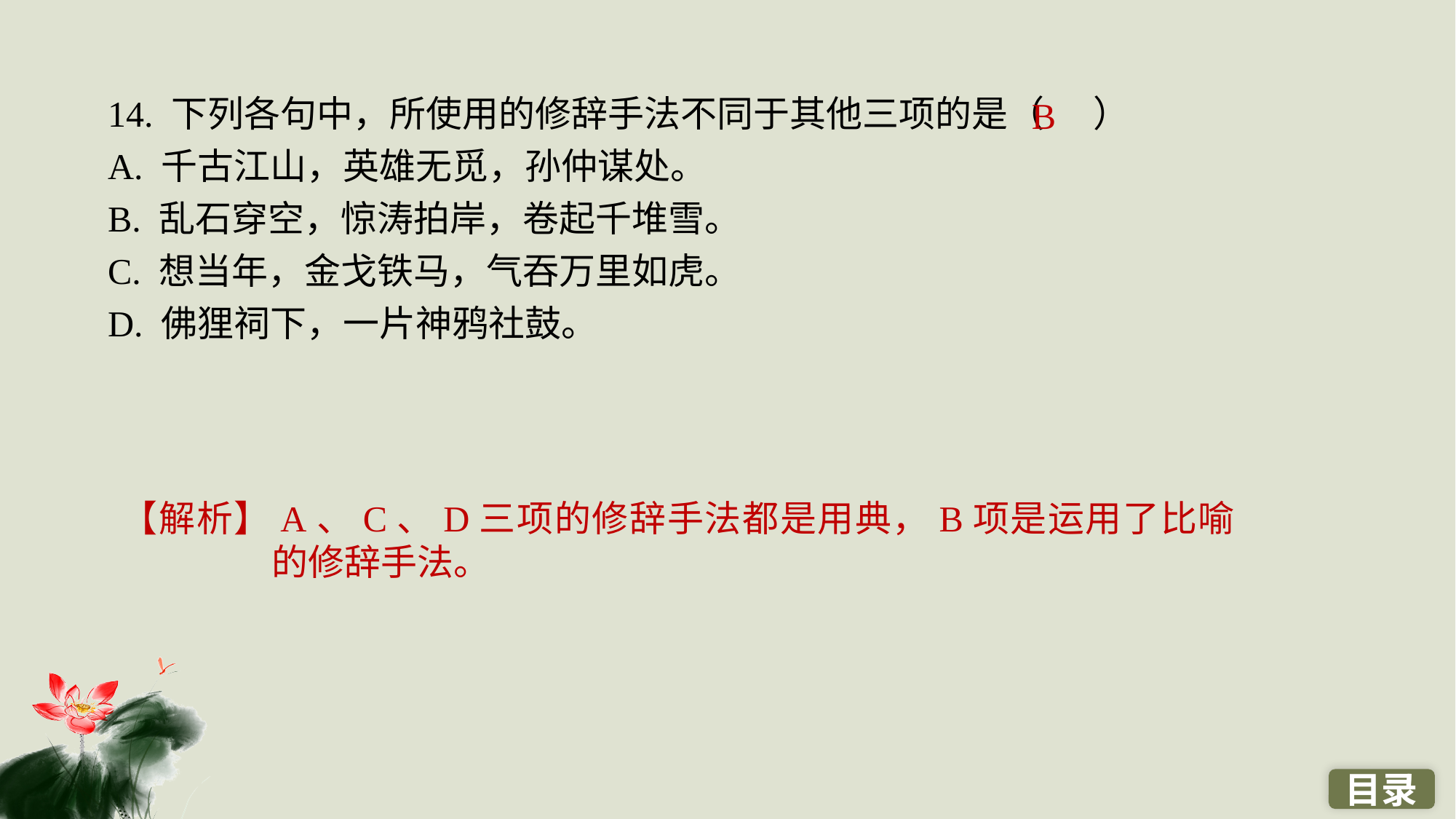

14. 下列各句中，所使用的修辞手法不同于其他三项的是（      ）
A. 千古江山，英雄无觅，孙仲谋处。
B. 乱石穿空，惊涛拍岸，卷起千堆雪。
C. 想当年，金戈铁马，气吞万里如虎。
D. 佛狸祠下，一片神鸦社鼓。
B
【解析】A、C、D三项的修辞手法都是用典，B项是运用了比喻的修辞手法。